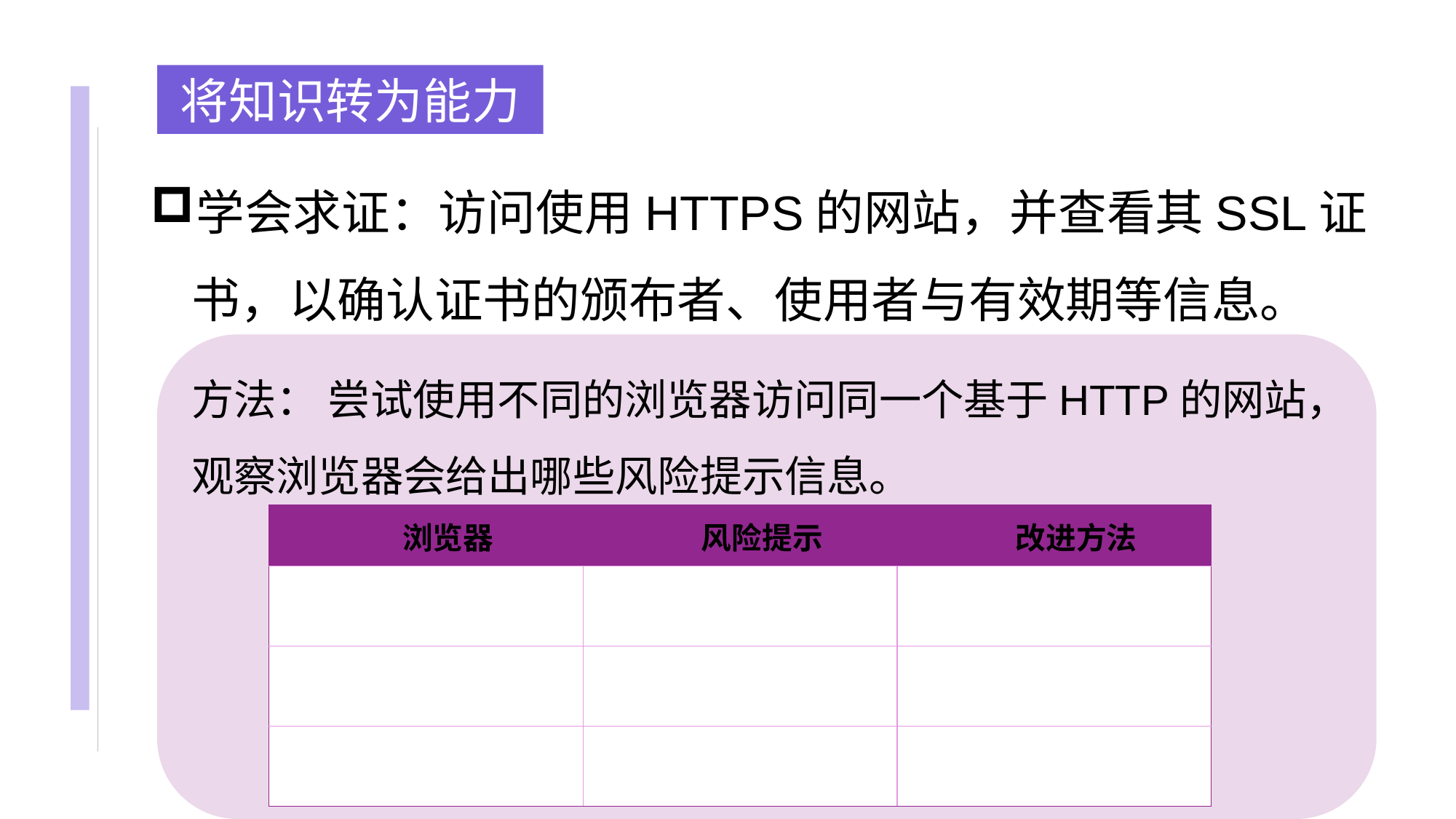

将知识转为能力

学会求证：访问使用HTTPS的网站，并查看其SSL证书，以确认证书的颁布者、使用者与有效期等信息。

方法： 尝试使用不同的浏览器访问同一个基于HTTP的网站，观察浏览器会给出哪些风险提示信息。

| 浏览器 | 风险提示 | 改进方法 |
| --- | --- | --- |
|  |  |  |
|  |  |  |
|  |  |  |